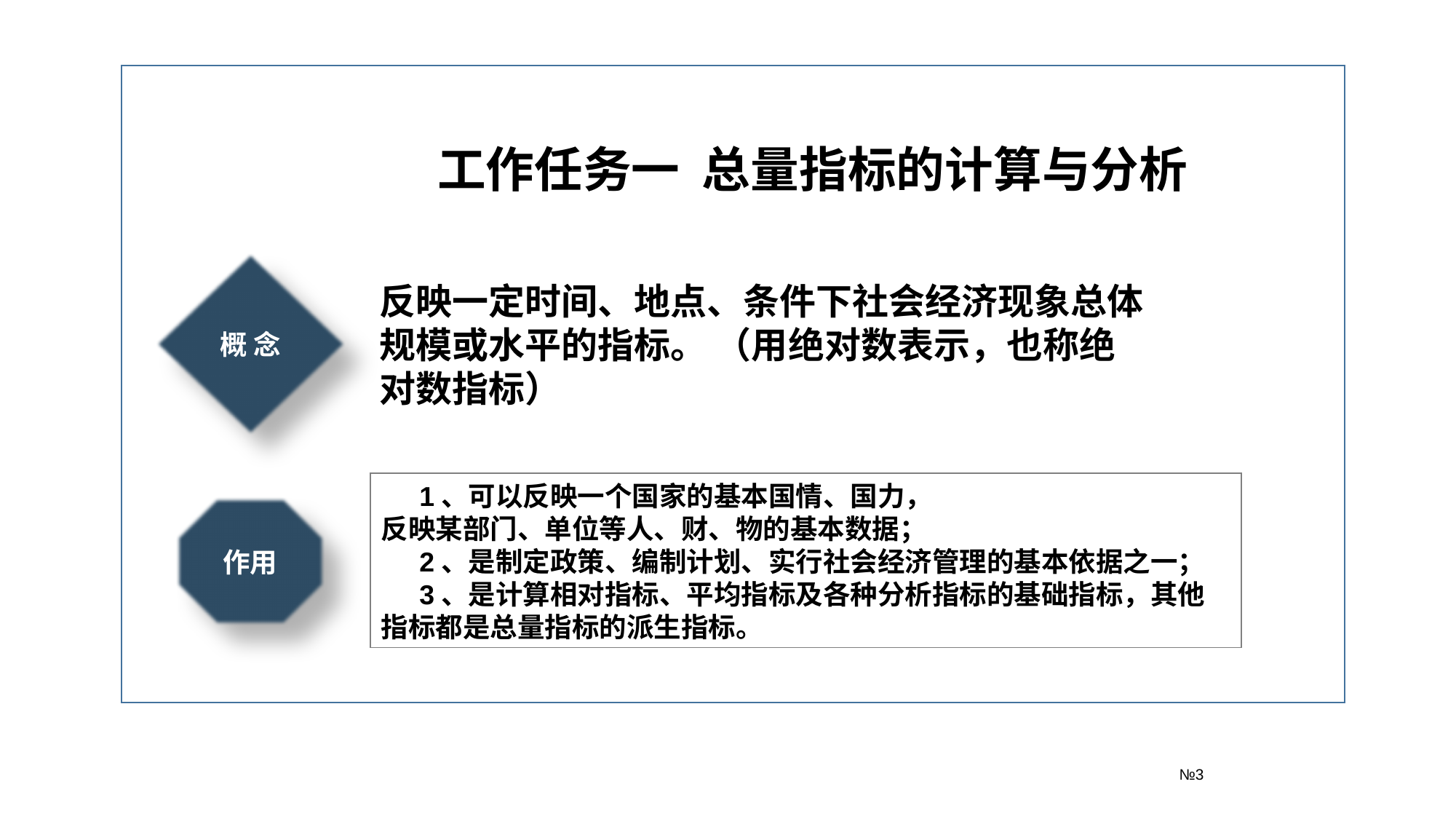

№3
工作任务一  总量指标的计算与分析
概 念
反映一定时间、地点、条件下社会经济现象总体规模或水平的指标。 （用绝对数表示，也称绝对数指标）
     1、可以反映一个国家的基本国情、国力，
反映某部门、单位等人、财、物的基本数据；
     2、是制定政策、编制计划、实行社会经济管理的基本依据之一；
     3、是计算相对指标、平均指标及各种分析指标的基础指标，其他指标都是总量指标的派生指标。
作用